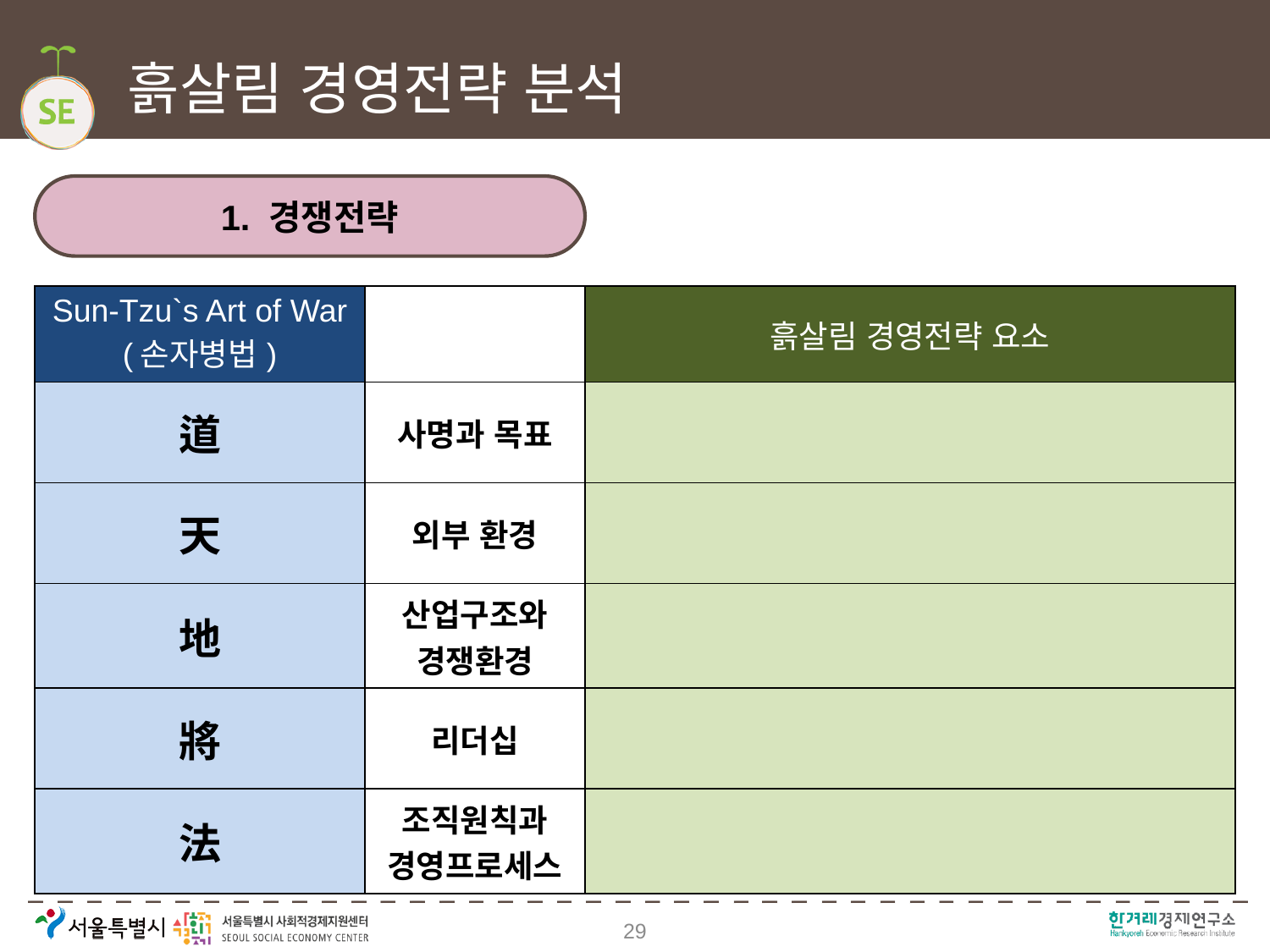

# 흙살림 경영전략 분석
1. 경쟁전략
| Sun-Tzu`s Art of War (손자병법) |  | 흙살림 경영전략 요소 |
| --- | --- | --- |
| 道 | 사명과 목표 |  |
| 天 | 외부 환경 |  |
| 地 | 산업구조와 경쟁환경 |  |
| 將 | 리더십 |  |
| 法 | 조직원칙과 경영프로세스 |  |
29